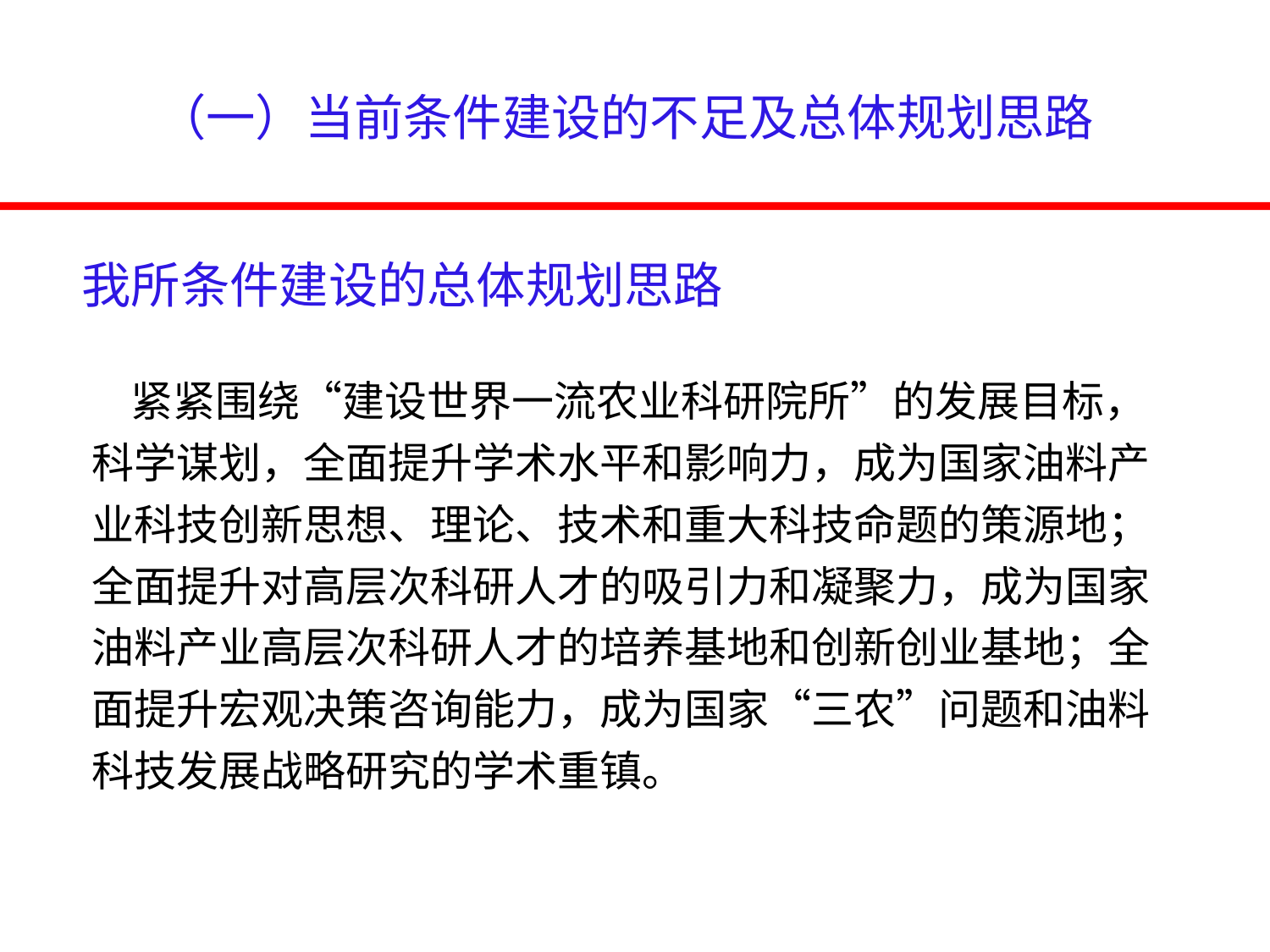

（一）当前条件建设的不足及总体规划思路

我所条件建设的总体规划思路
   紧紧围绕“建设世界一流农业科研院所”的发展目标，科学谋划，全面提升学术水平和影响力，成为国家油料产业科技创新思想、理论、技术和重大科技命题的策源地；全面提升对高层次科研人才的吸引力和凝聚力，成为国家油料产业高层次科研人才的培养基地和创新创业基地；全面提升宏观决策咨询能力，成为国家“三农”问题和油料科技发展战略研究的学术重镇。